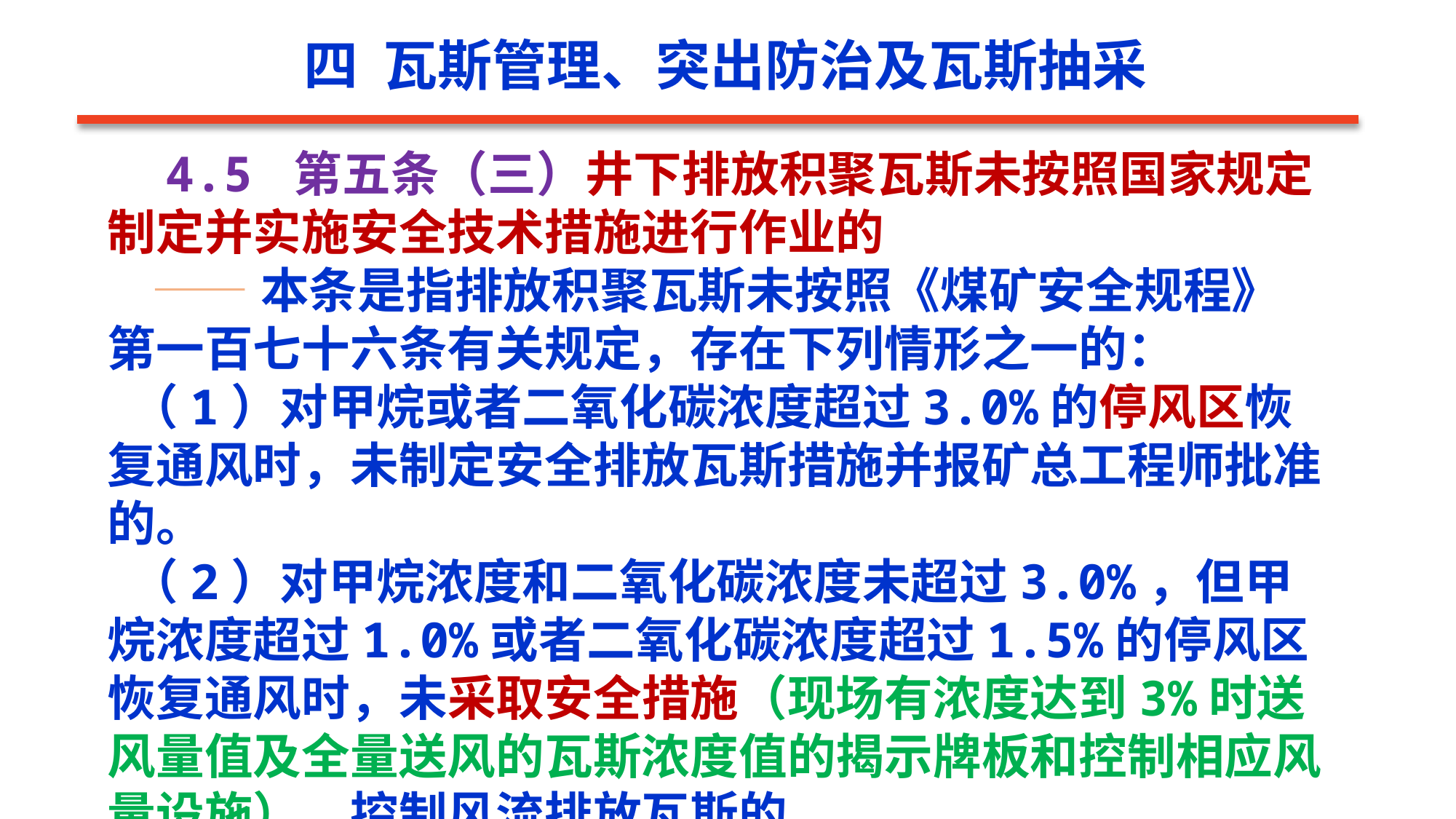

四  瓦斯管理、突出防治及瓦斯抽采
  4.5 第五条（三）井下排放积聚瓦斯未按照国家规定制定并实施安全技术措施进行作业的
    ——本条是指排放积聚瓦斯未按照《煤矿安全规程》第一百七十六条有关规定，存在下列情形之一的：
 （1）对甲烷或者二氧化碳浓度超过3.0%的停风区恢复通风时，未制定安全排放瓦斯措施并报矿总工程师批准的。
 （2）对甲烷浓度和二氧化碳浓度未超过3.0%，但甲烷浓度超过1.0%或者二氧化碳浓度超过1.5%的停风区恢复通风时，未采取安全措施（现场有浓度达到3%时送风量值及全量送风的瓦斯浓度值的揭示牌板和控制相应风量设施），控制风流排放瓦斯的。